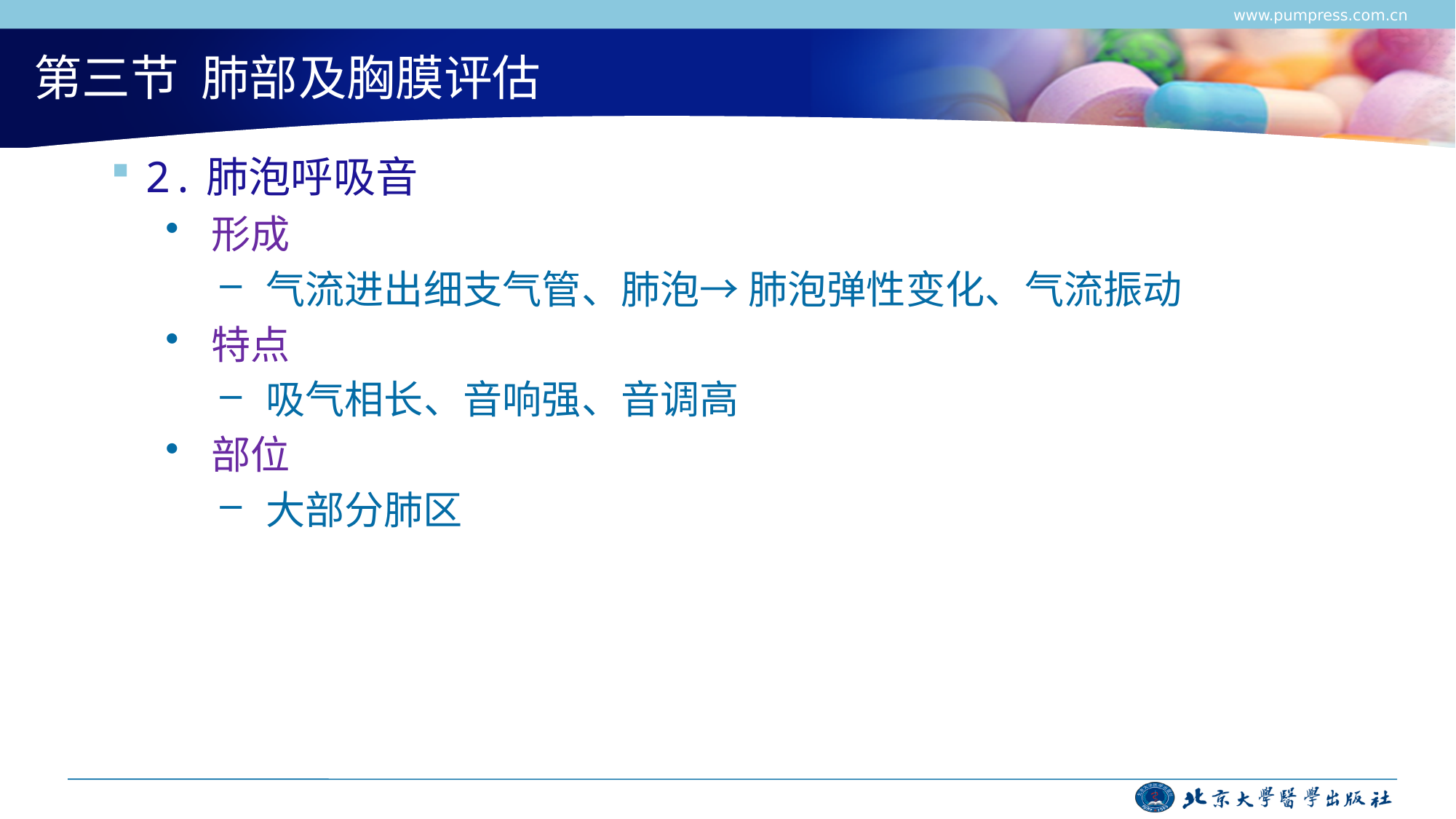

www.pumpress.com.cn
# 第三节  肺部及胸膜评估
2.肺泡呼吸音
 形成
 气流进出细支气管、肺泡→ 肺泡弹性变化、气流振动
 特点
 吸气相长、音响强、音调高
 部位
 大部分肺区